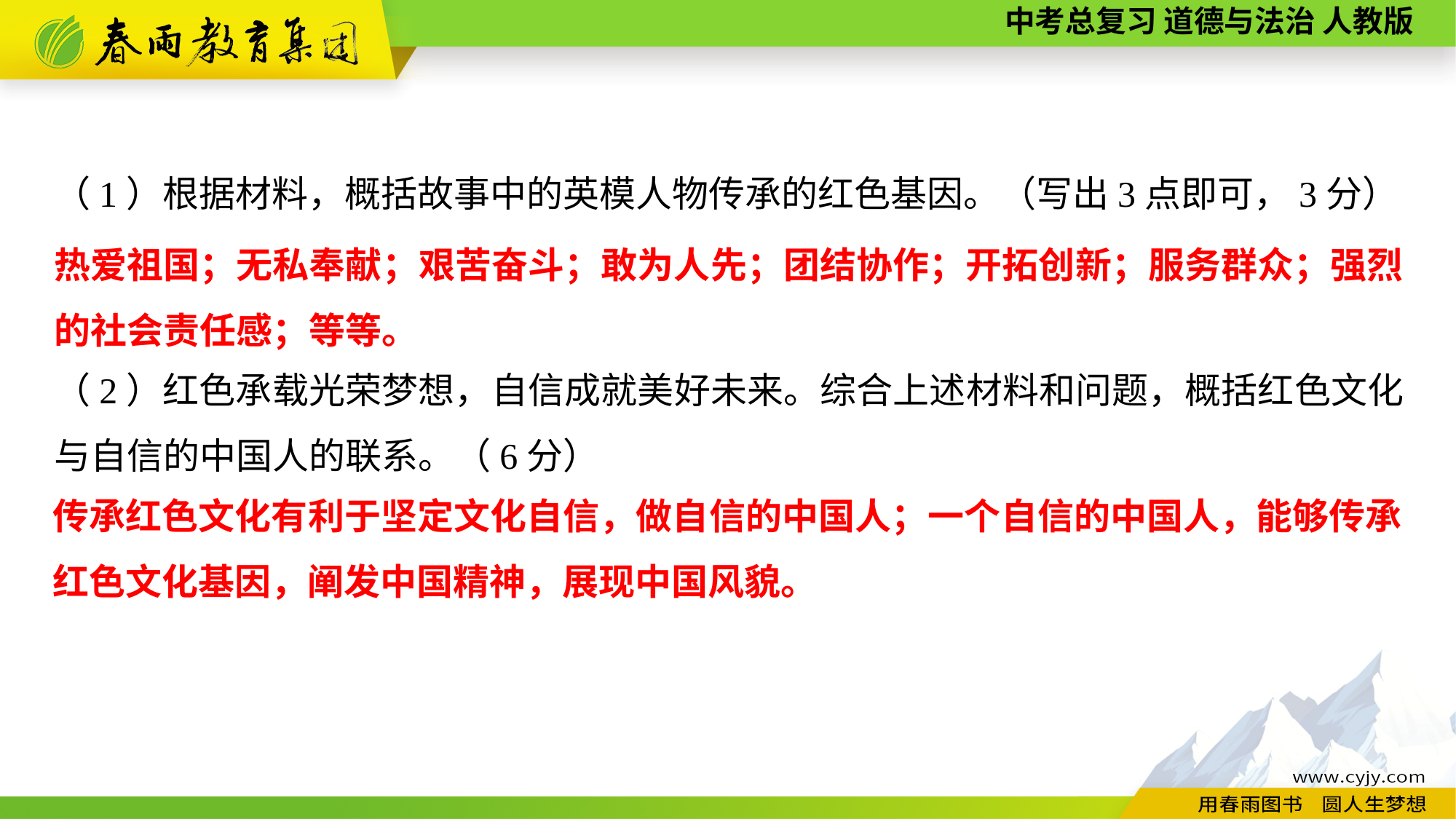

（1）根据材料，概括故事中的英模人物传承的红色基因。（写出3点即可，3分）
热爱祖国；无私奉献；艰苦奋斗；敢为人先；团结协作；开拓创新；服务群众；强烈的社会责任感；等等。
（2）红色承载光荣梦想，自信成就美好未来。综合上述材料和问题，概括红色文化与自信的中国人的联系。（6分）
传承红色文化有利于坚定文化自信，做自信的中国人；一个自信的中国人，能够传承红色文化基因，阐发中国精神，展现中国风貌。